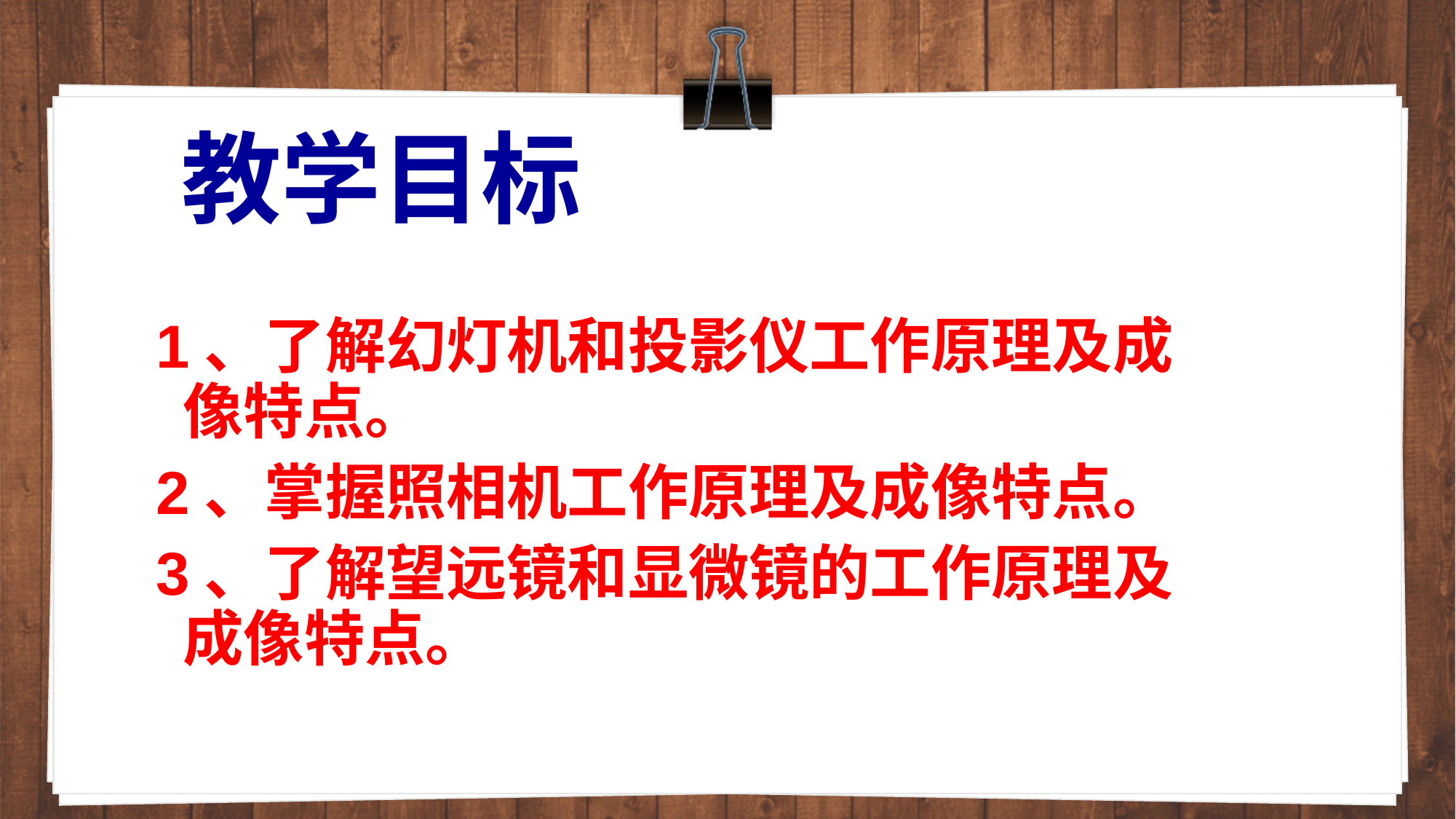

# 教学目标
1、了解幻灯机和投影仪工作原理及成像特点。
2、掌握照相机工作原理及成像特点。
3、了解望远镜和显微镜的工作原理及成像特点。